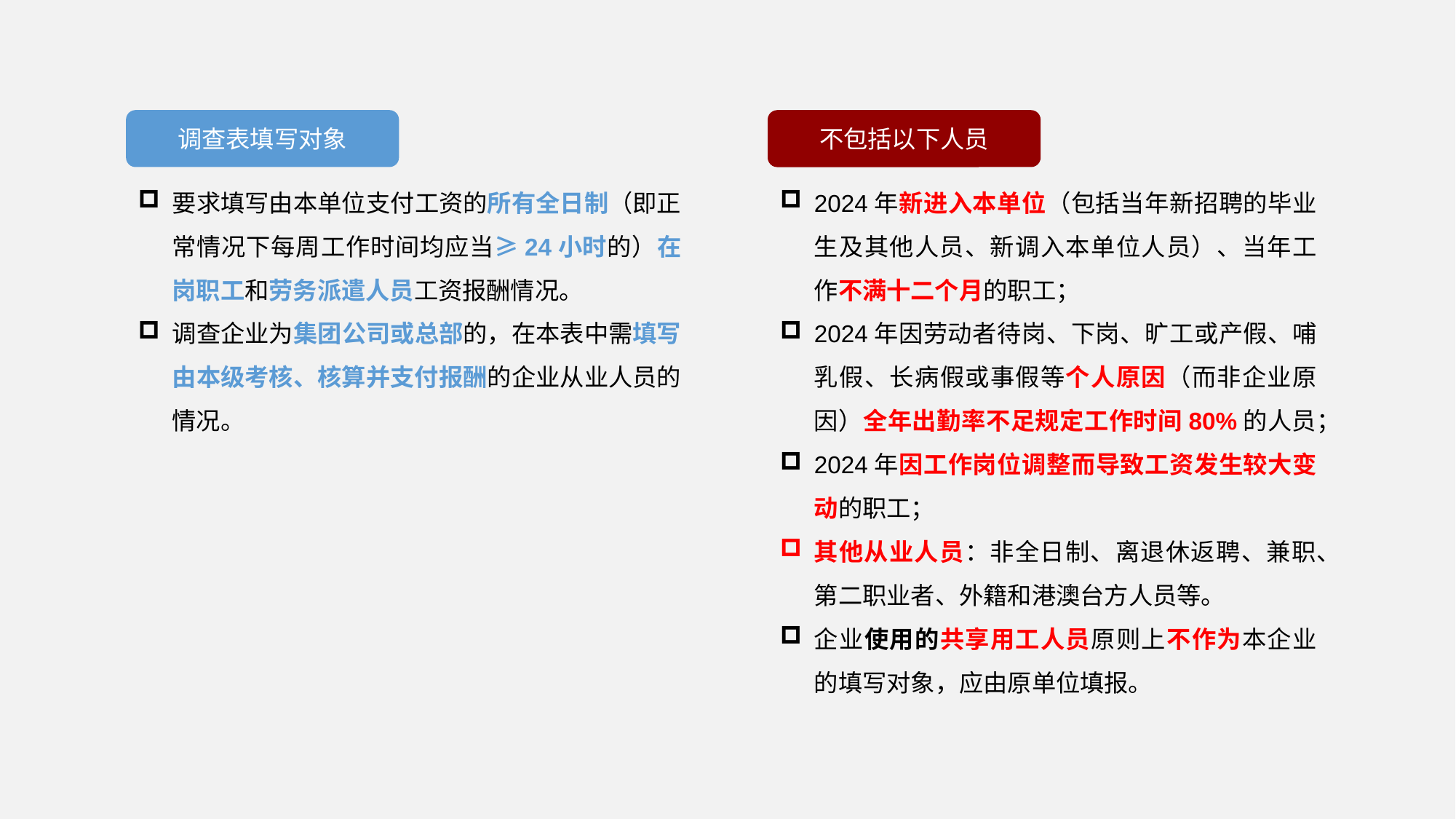

调查表填写对象
不包括以下人员
要求填写由本单位支付工资的所有全日制（即正常情况下每周工作时间均应当≥24小时的）在岗职工和劳务派遣人员工资报酬情况。
调查企业为集团公司或总部的，在本表中需填写由本级考核、核算并支付报酬的企业从业人员的情况。
2024年新进入本单位（包括当年新招聘的毕业生及其他人员、新调入本单位人员）、当年工作不满十二个月的职工；
2024年因劳动者待岗、下岗、旷工或产假、哺乳假、长病假或事假等个人原因（而非企业原因）全年出勤率不足规定工作时间80%的人员；
2024年因工作岗位调整而导致工资发生较大变动的职工；
其他从业人员：非全日制、离退休返聘、兼职、第二职业者、外籍和港澳台方人员等。
企业使用的共享用工人员原则上不作为本企业的填写对象，应由原单位填报。

36